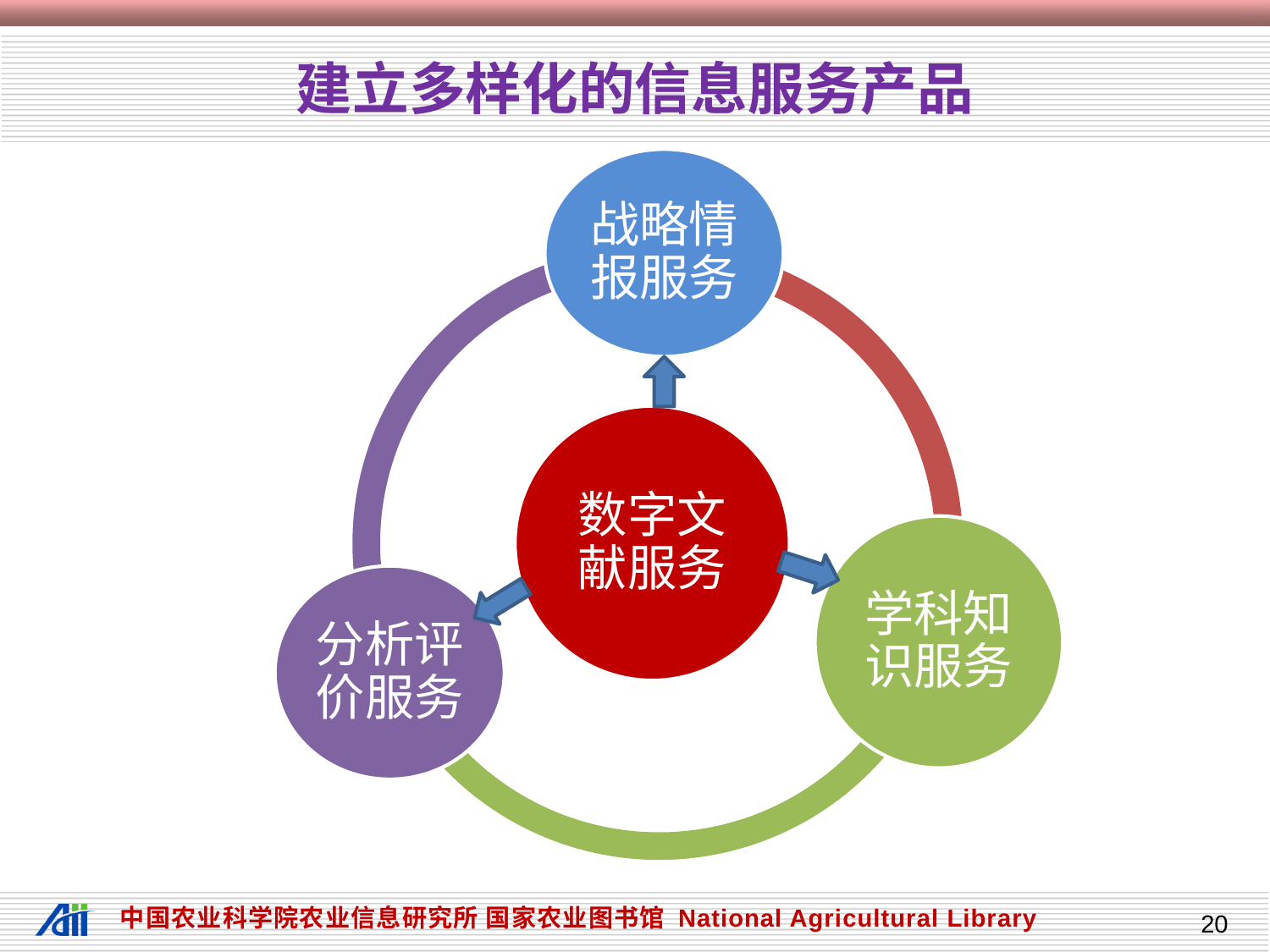

# 建立多样化的信息服务产品
数字文献服务
战略情报服务
学科知识服务
分析评价服务

20